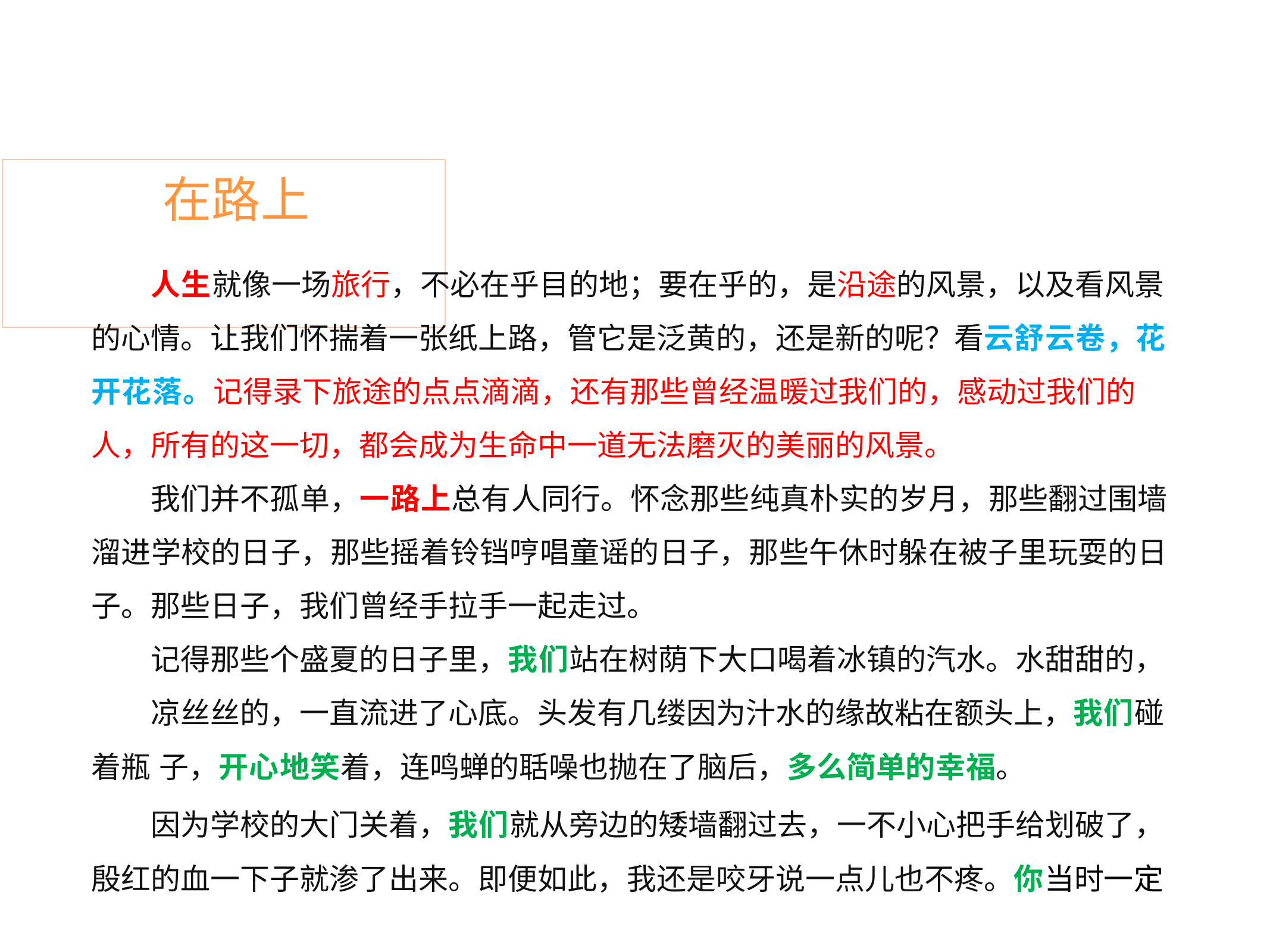

# 在路上
人生就像一场旅行，不必在乎目的地；要在乎的，是沿途的风景，以及看风景 的心情。让我们怀揣着一张纸上路，管它是泛黄的，还是新的呢？看云舒云卷，花 开花落。记得录下旅途的点点滴滴，还有那些曾经温暖过我们的，感动过我们的 人，所有的这一切，都会成为生命中一道无法磨灭的美丽的风景。
我们并不孤单，一路上总有人同行。怀念那些纯真朴实的岁月，那些翻过围墙 溜进学校的日子，那些摇着铃铛哼唱童谣的日子，那些午休时躲在被子里玩耍的日 子。那些日子，我们曾经手拉手一起走过。
记得那些个盛夏的日子里，我们站在树荫下大口喝着冰镇的汽水。水甜甜的，
凉丝丝的，一直流进了心底。头发有几缕因为汁水的缘故粘在额头上，我们碰着瓶 子，开心地笑着，连鸣蝉的聒噪也抛在了脑后，多么简单的幸福。
因为学校的大门关着，我们就从旁边的矮墙翻过去，一不小心把手给划破了， 殷红的血一下子就渗了出来。即便如此，我还是咬牙说一点儿也不疼。你当时一定